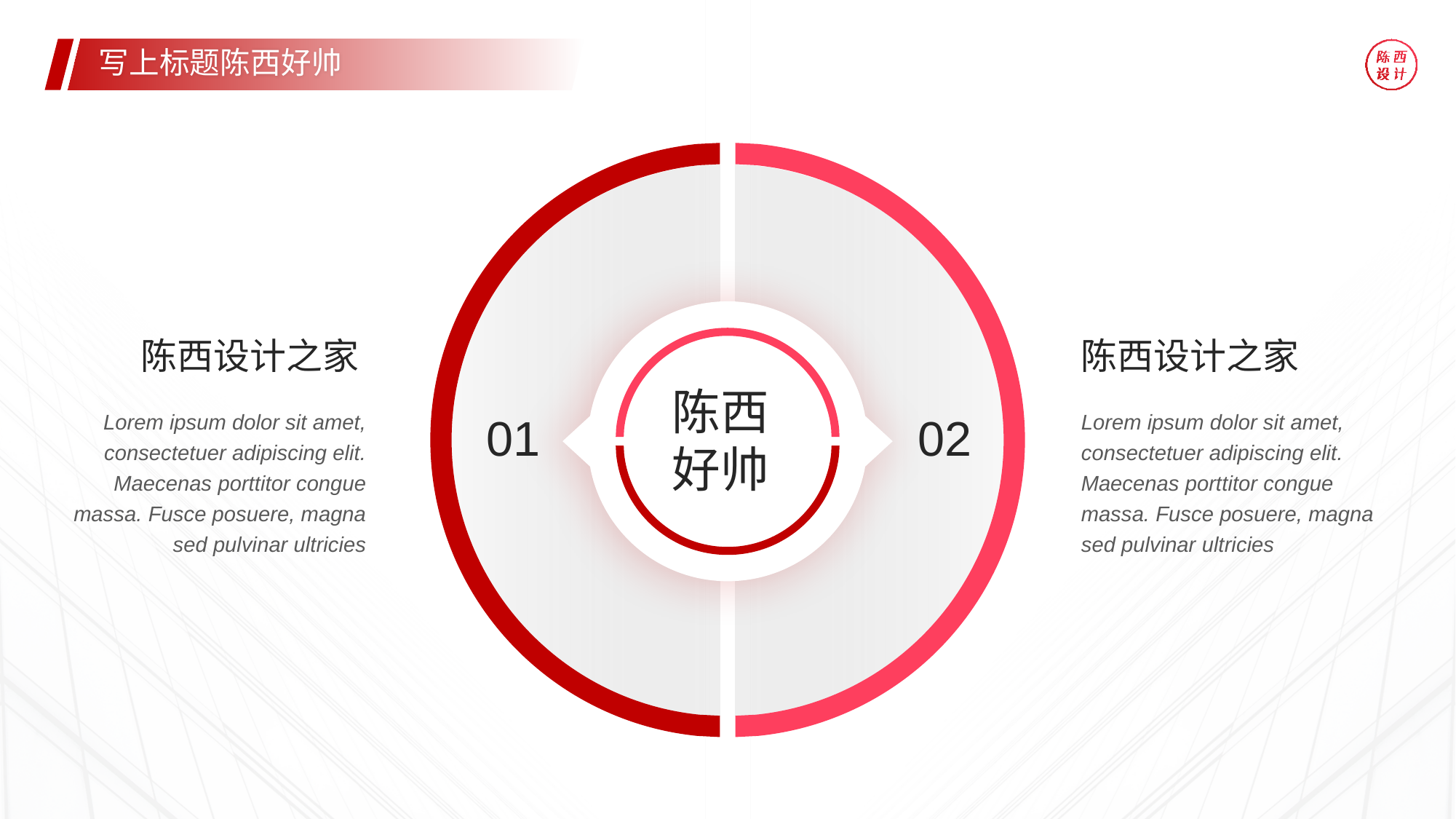

写上标题陈西好帅

陈西设计之家
陈西设计之家

陈西
好帅
Lorem ipsum dolor sit amet, consectetuer adipiscing elit. Maecenas porttitor congue massa. Fusce posuere, magna sed pulvinar ultricies
Lorem ipsum dolor sit amet, consectetuer adipiscing elit. Maecenas porttitor congue massa. Fusce posuere, magna sed pulvinar ultricies
01
02